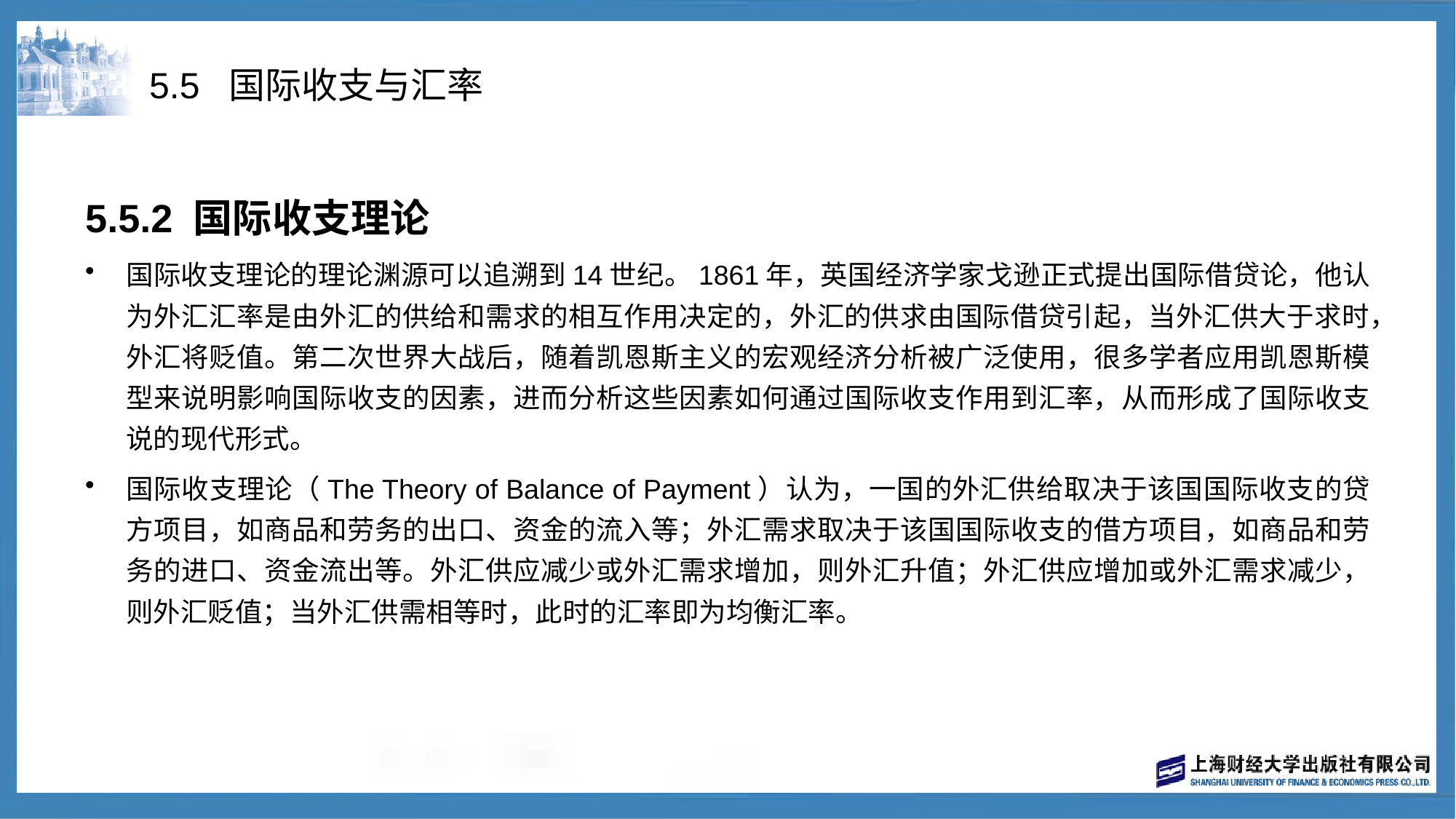

# 5.5  国际收支与汇率
5.5.2 国际收支理论
国际收支理论的理论渊源可以追溯到14世纪。1861年，英国经济学家戈逊正式提出国际借贷论，他认为外汇汇率是由外汇的供给和需求的相互作用决定的，外汇的供求由国际借贷引起，当外汇供大于求时，外汇将贬值。第二次世界大战后，随着凯恩斯主义的宏观经济分析被广泛使用，很多学者应用凯恩斯模型来说明影响国际收支的因素，进而分析这些因素如何通过国际收支作用到汇率，从而形成了国际收支说的现代形式。
国际收支理论（The Theory of Balance of Payment）认为，一国的外汇供给取决于该国国际收支的贷方项目，如商品和劳务的出口、资金的流入等；外汇需求取决于该国国际收支的借方项目，如商品和劳务的进口、资金流出等。外汇供应减少或外汇需求增加，则外汇升值；外汇供应增加或外汇需求减少，则外汇贬值；当外汇供需相等时，此时的汇率即为均衡汇率。